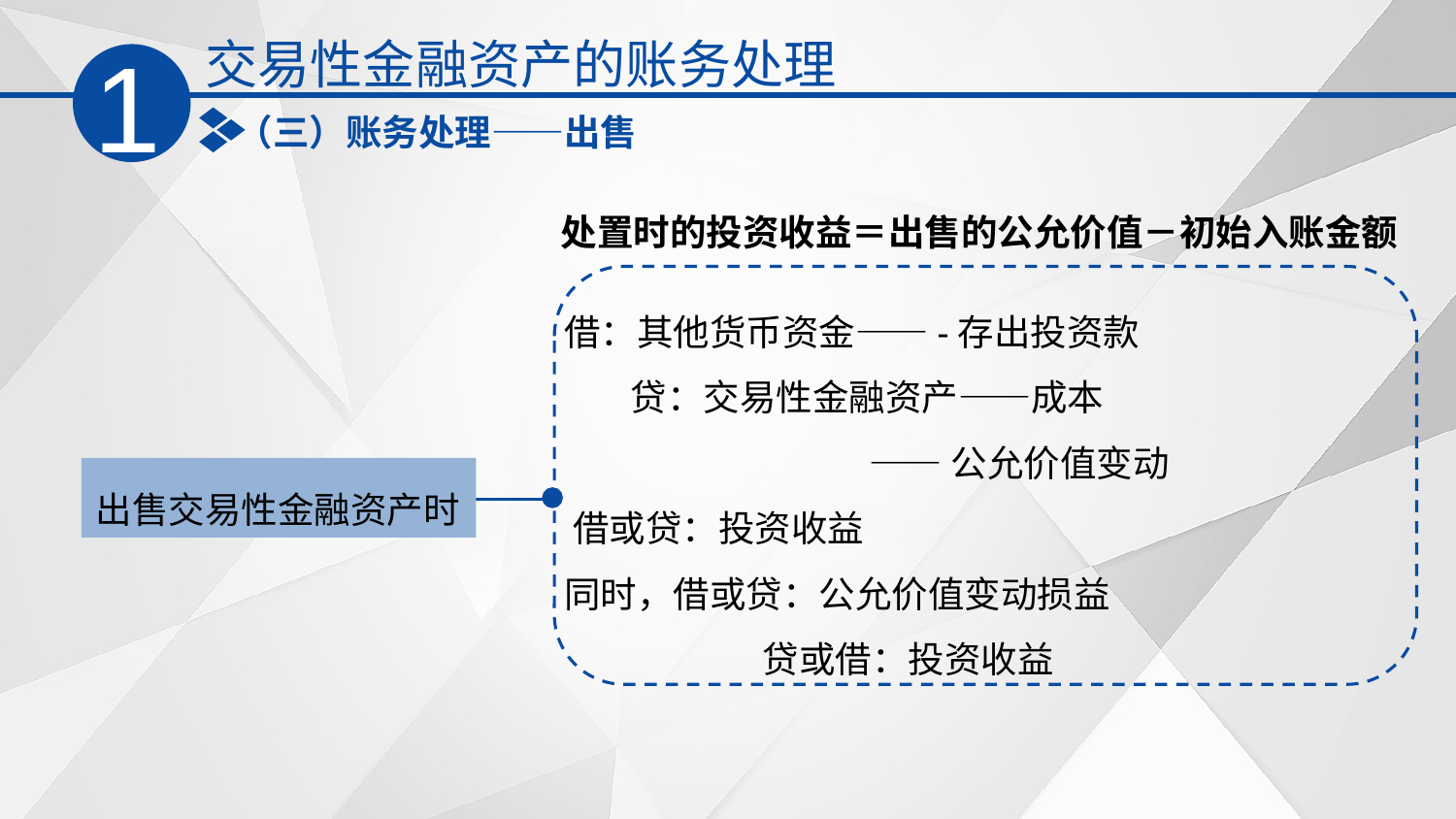

交易性金融资产的账务处理
1

（三）账务处理——出售

处置时的投资收益＝出售的公允价值－初始入账金额

借：其他货币资金——-存出投资款
       贷：交易性金融资产——成本‌
                                     ——公允价值变动
‌借或贷：投资收益
同时，借或贷：公允价值变动损益
                       贷或借：投资收益‌
出售交易性金融资产时